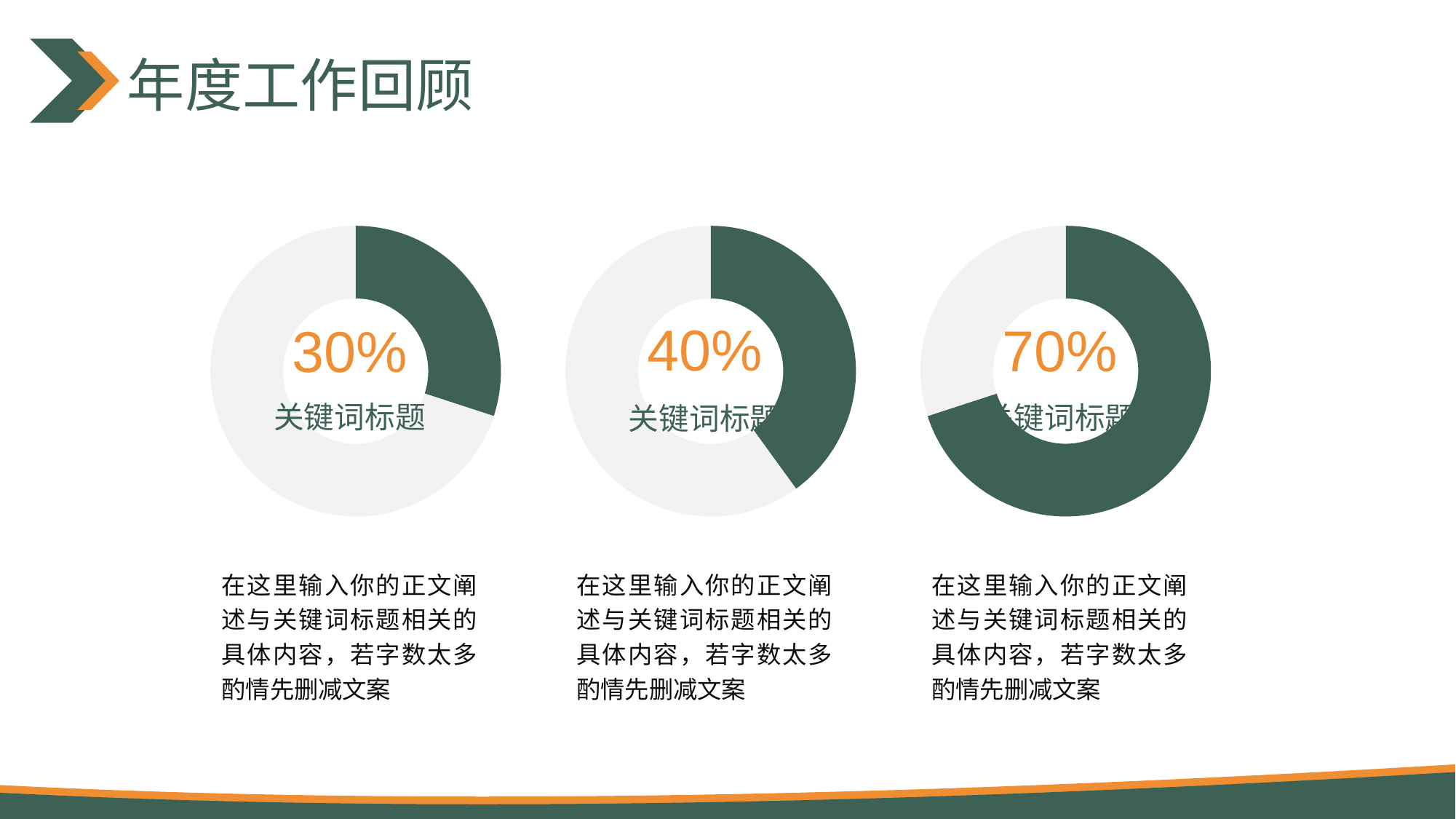

年度工作回顾

### Chart

| Category | 列1 |
|---|---|
| A | 30.0 |
| B | 70.0 |
30%
关键词标题

### Chart

| Category | 列1 |
|---|---|
| A | 40.0 |
| B | 60.0 |
40%
关键词标题

### Chart

| Category | 列1 |
|---|---|
| A | 70.0 |
| B | 30.0 |
70%
关键词标题
在这里输入你的正文阐述与关键词标题相关的具体内容，若字数太多酌情先删减文案
在这里输入你的正文阐述与关键词标题相关的具体内容，若字数太多酌情先删减文案
在这里输入你的正文阐述与关键词标题相关的具体内容，若字数太多酌情先删减文案